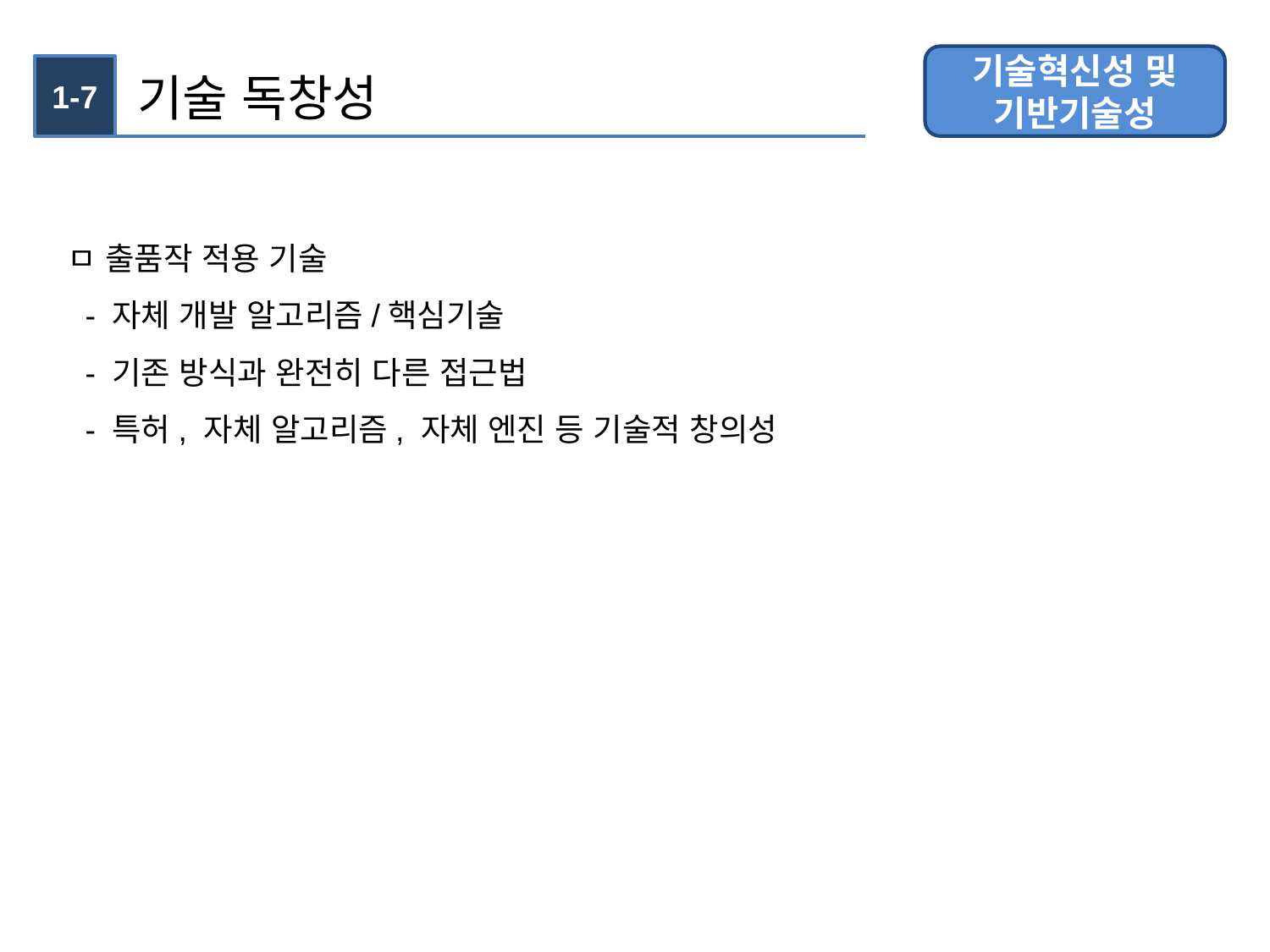

기술혁신성 및
기반기술성
1-7
기술 독창성
ㅁ 출품작 적용 기술
  - 자체 개발 알고리즘/핵심기술
  - 기존 방식과 완전히 다른 접근법
  - 특허, 자체 알고리즘, 자체 엔진 등 기술적 창의성